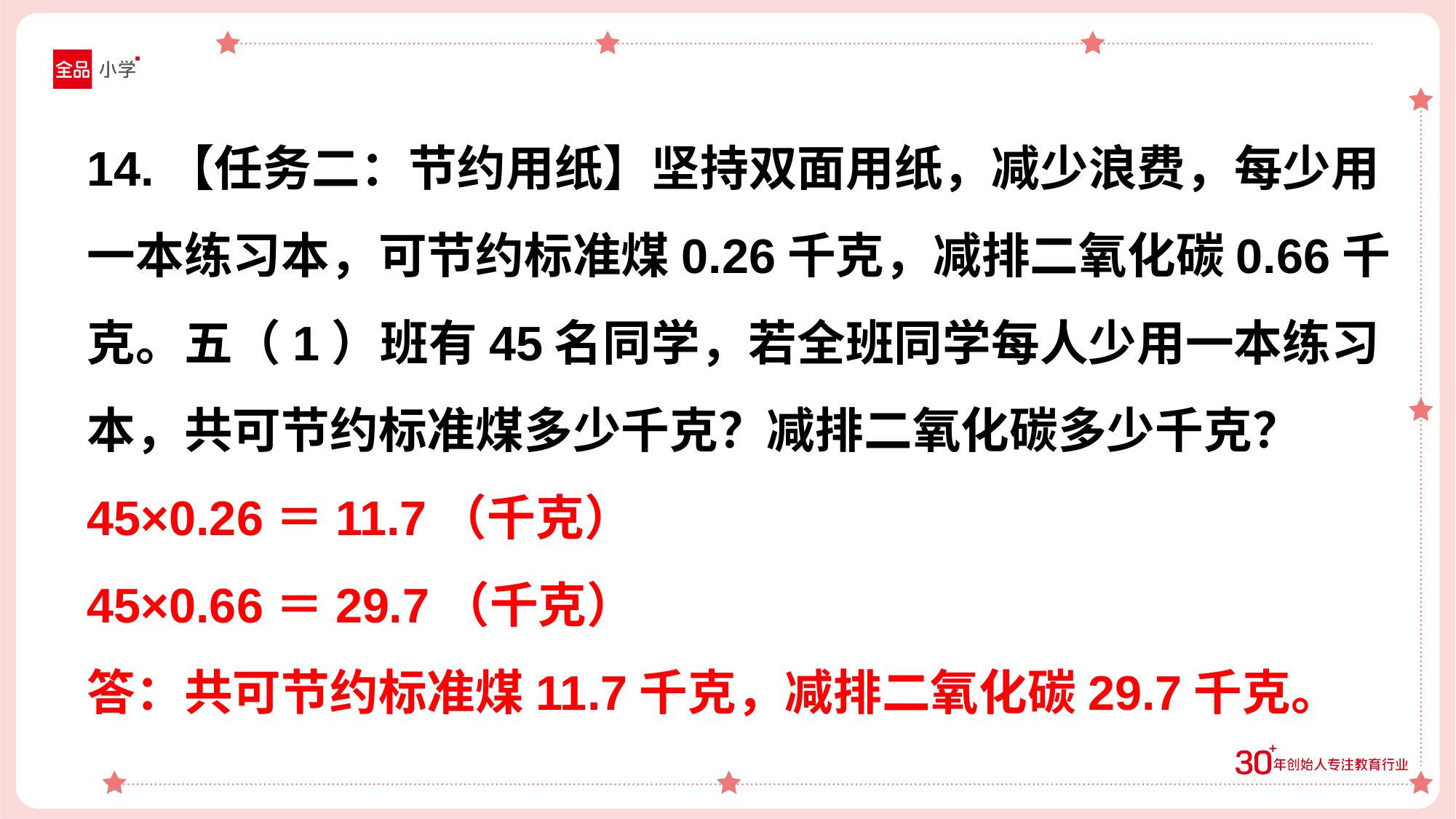

14.【任务二：节约用纸】坚持双面用纸，减少浪费，每少用一本练习本，可节约标准煤0.26千克，减排二氧化碳0.66千克。五（1）班有45名同学，若全班同学每人少用一本练习本，共可节约标准煤多少千克？减排二氧化碳多少千克？
45×0.26＝11.7（千克）
45×0.66＝29.7（千克）
答：共可节约标准煤11.7千克，减排二氧化碳29.7千克。